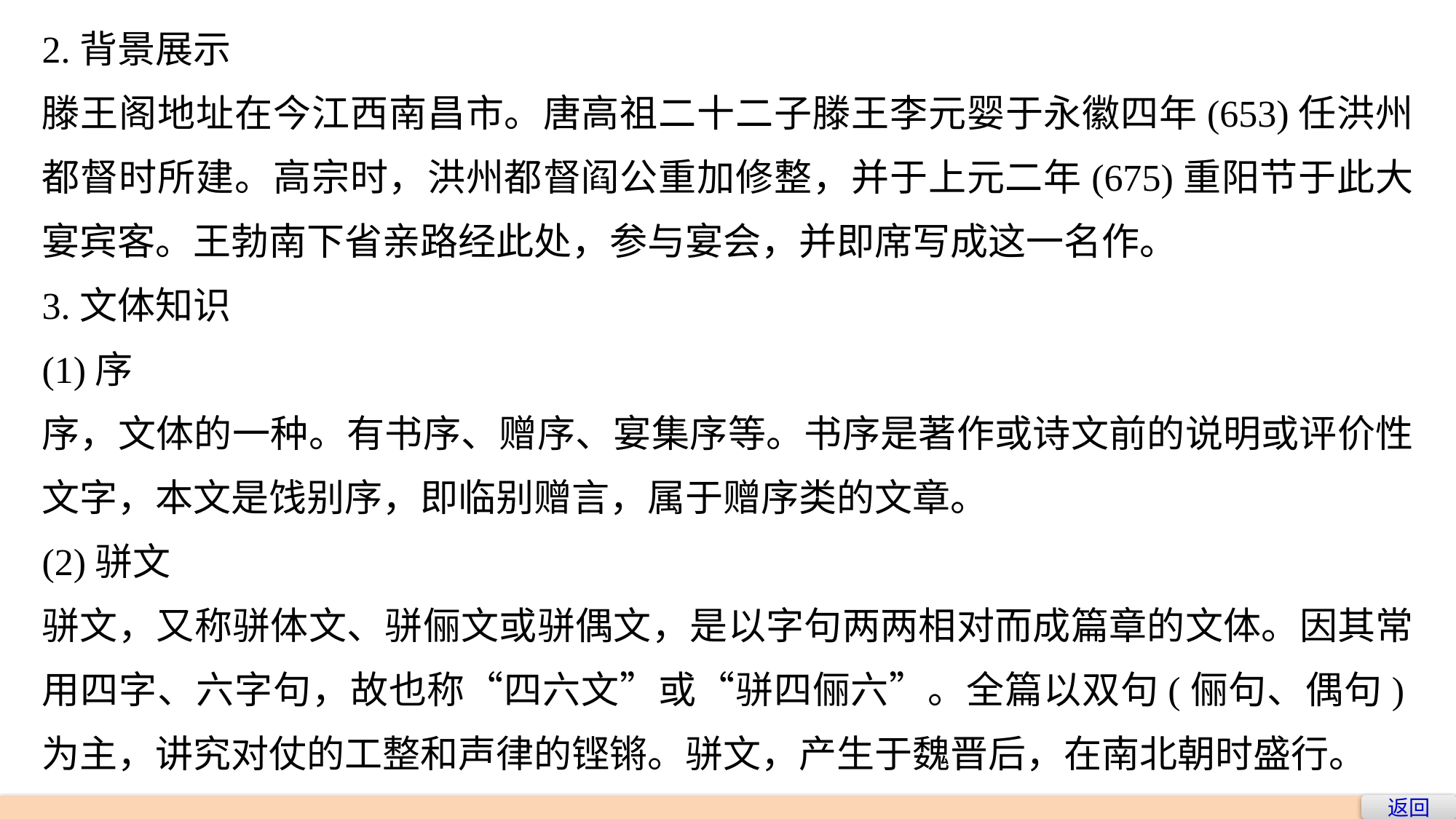

2.背景展示
滕王阁地址在今江西南昌市。唐高祖二十二子滕王李元婴于永徽四年(653)任洪州都督时所建。高宗时，洪州都督阎公重加修整，并于上元二年(675)重阳节于此大宴宾客。王勃南下省亲路经此处，参与宴会，并即席写成这一名作。
3.文体知识
(1)序
序，文体的一种。有书序、赠序、宴集序等。书序是著作或诗文前的说明或评价性文字，本文是饯别序，即临别赠言，属于赠序类的文章。
(2)骈文
骈文，又称骈体文、骈俪文或骈偶文，是以字句两两相对而成篇章的文体。因其常用四字、六字句，故也称“四六文”或“骈四俪六”。全篇以双句(俪句、偶句)为主，讲究对仗的工整和声律的铿锵。骈文，产生于魏晋后，在南北朝时盛行。
返回